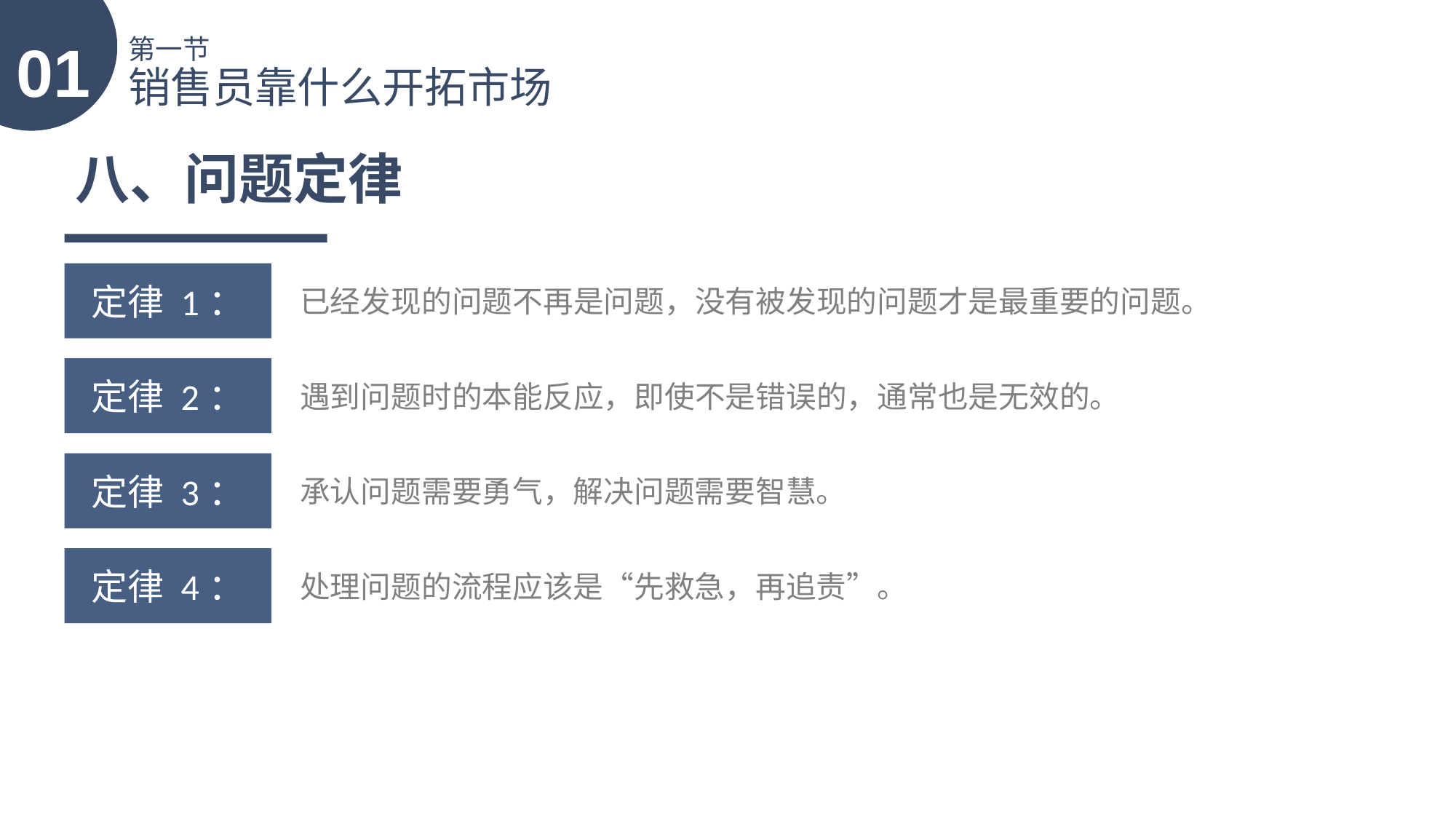

01
第一节
销售员靠什么开拓市场
八、问题定律

定律 1：
已经发现的问题不再是问题，没有被发现的问题才是最重要的问题。
定律 2：
遇到问题时的本能反应，即使不是错误的，通常也是无效的。
定律 3：
承认问题需要勇气，解决问题需要智慧。
定律 4：
处理问题的流程应该是“先救急，再追责”。